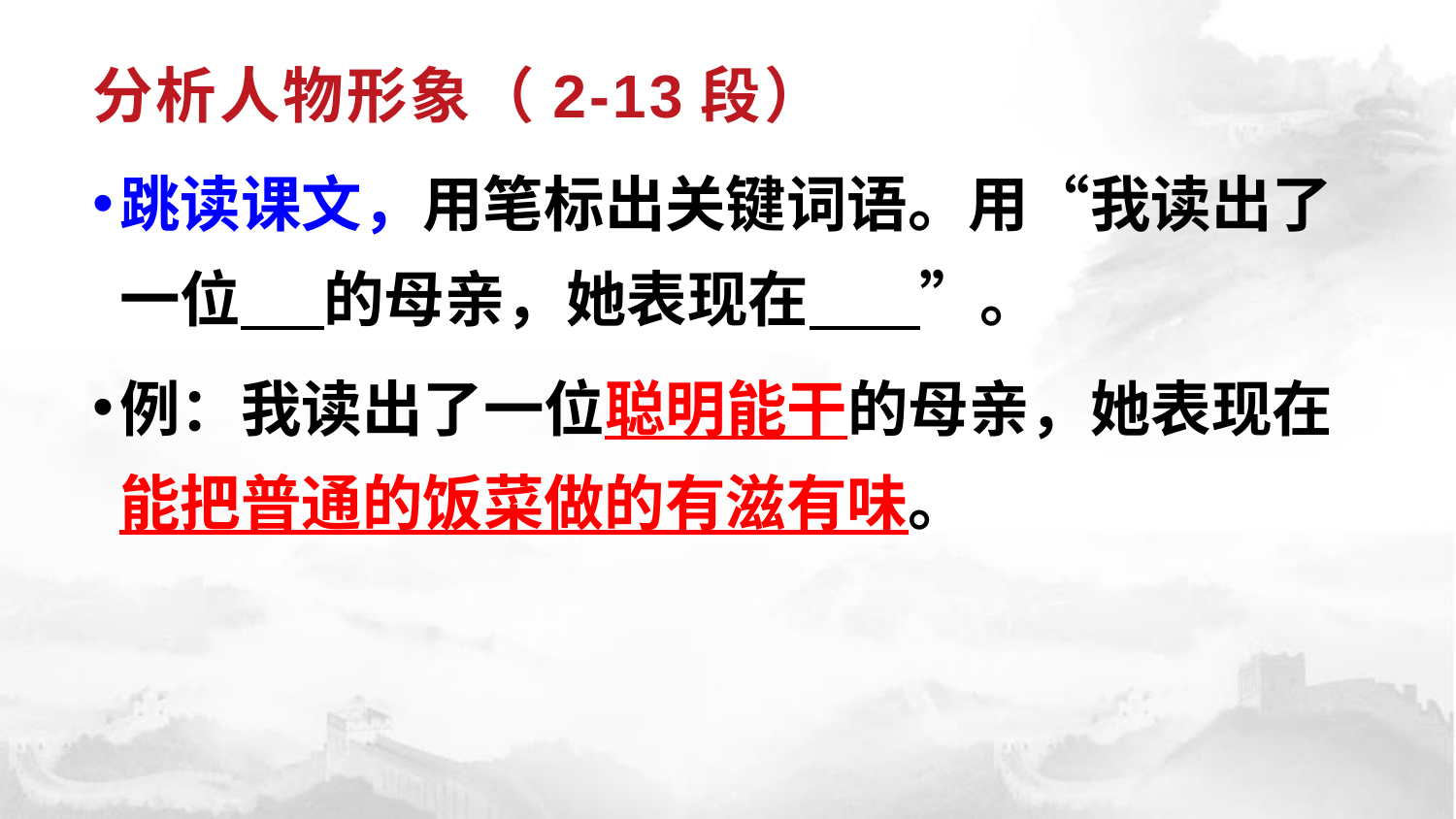

# 分析人物形象（2-13段）
跳读课文，用笔标出关键词语。用“我读出了一位      的母亲，她表现在        ”。
例：我读出了一位聪明能干的母亲，她表现在能把普通的饭菜做的有滋有味。